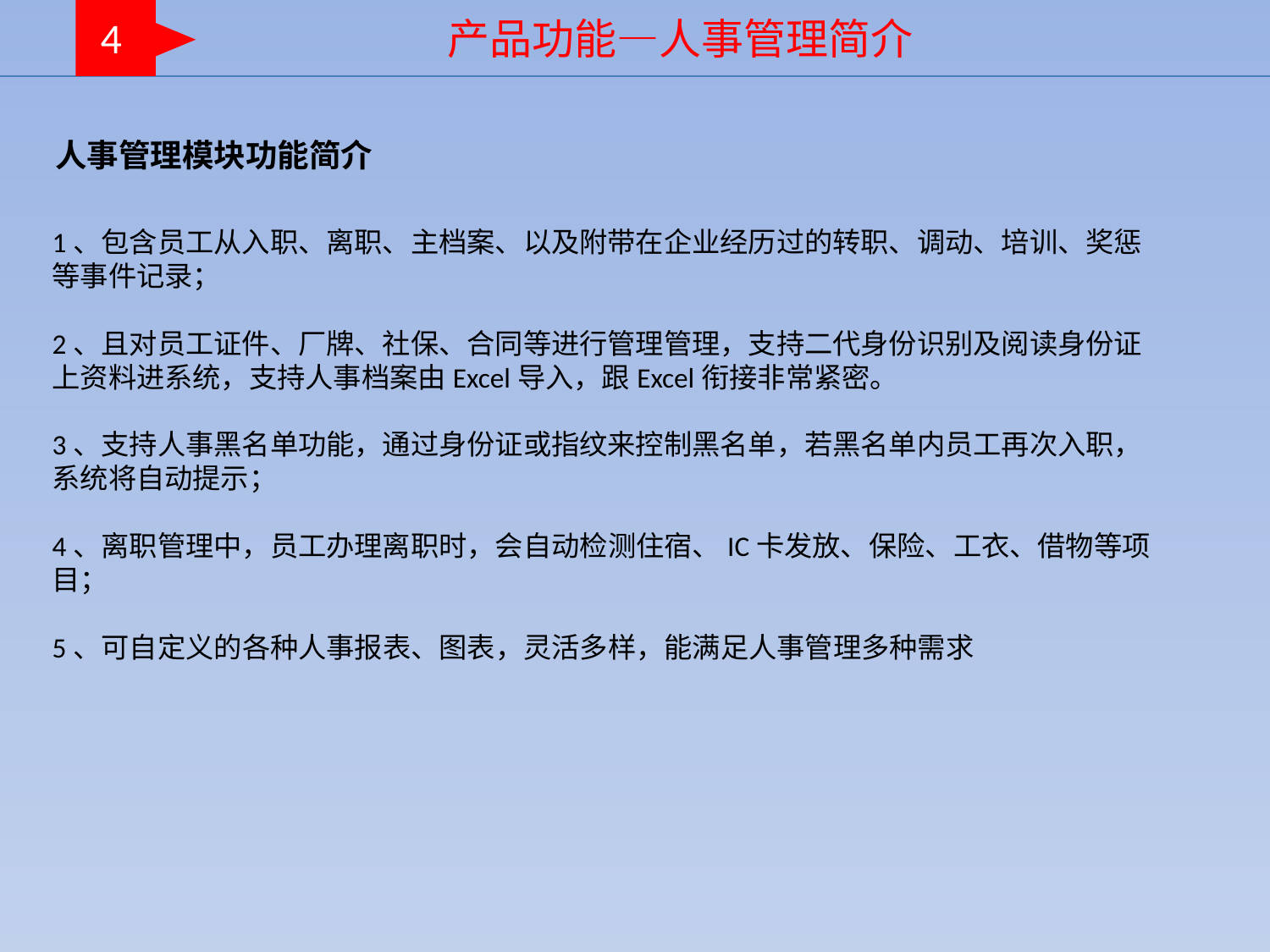

4
产品功能—人事管理简介

人事管理模块功能简介
1、包含员工从入职、离职、主档案、以及附带在企业经历过的转职、调动、培训、奖惩等事件记录；

2、且对员工证件、厂牌、社保、合同等进行管理管理，支持二代身份识别及阅读身份证上资料进系统，支持人事档案由Excel导入，跟Excel衔接非常紧密。

3、支持人事黑名单功能，通过身份证或指纹来控制黑名单，若黑名单内员工再次入职，系统将自动提示；

4、离职管理中，员工办理离职时，会自动检测住宿、IC卡发放、保险、工衣、借物等项目；

5、可自定义的各种人事报表、图表，灵活多样，能满足人事管理多种需求